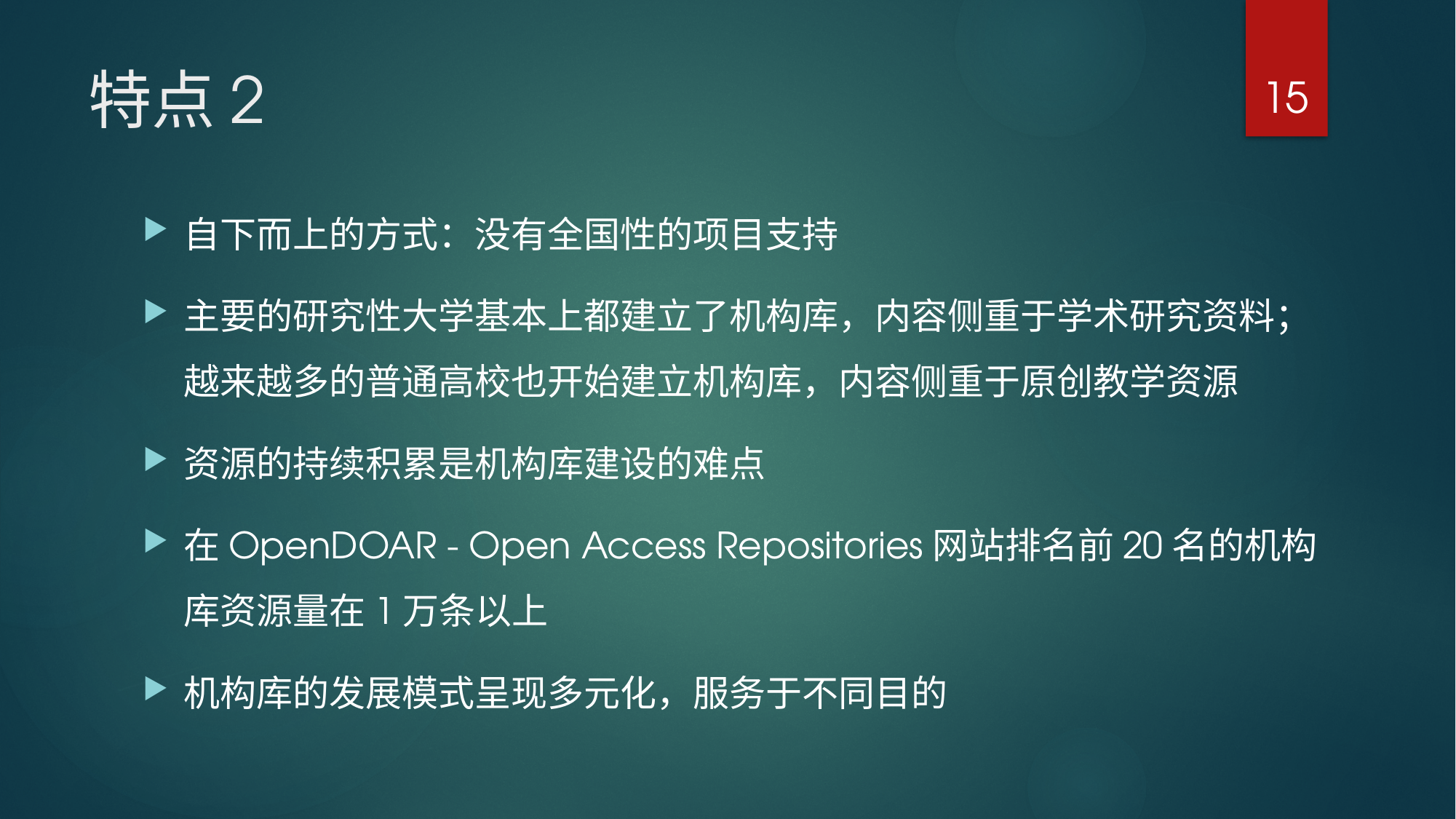

15
# 特点2
自下而上的方式：没有全国性的项目支持
主要的研究性大学基本上都建立了机构库，内容侧重于学术研究资料；越来越多的普通高校也开始建立机构库，内容侧重于原创教学资源
资源的持续积累是机构库建设的难点
在OpenDOAR - Open Access Repositories网站排名前20名的机构库资源量在1万条以上
机构库的发展模式呈现多元化，服务于不同目的